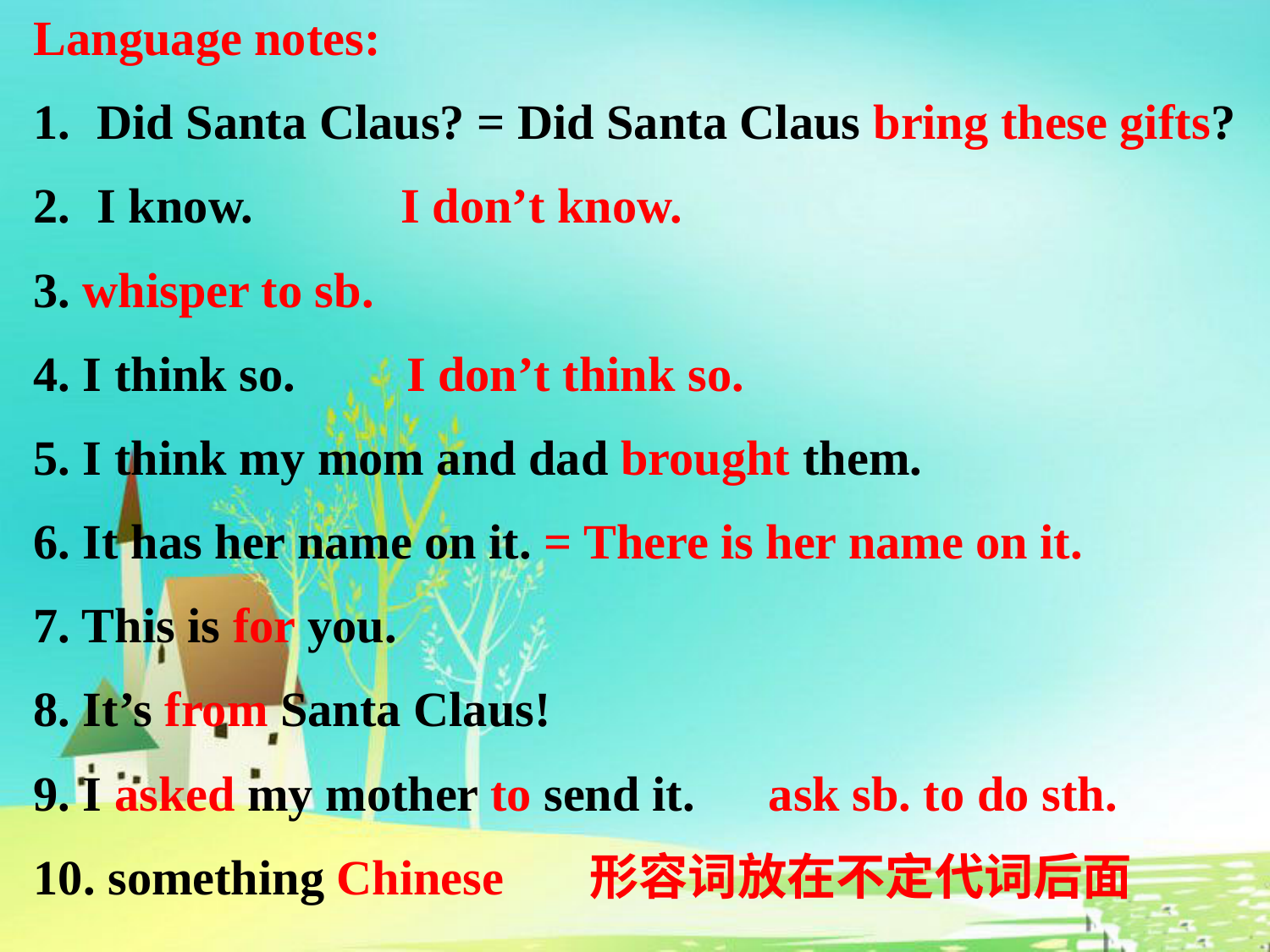

Language notes:
Did Santa Claus? = Did Santa Claus bring these gifts?
I know.            I don’t know.
3. whisper to sb.
4. I think so.         I don’t think so.
5. I think my mom and dad brought them.
6. It has her name on it. = There is her name on it.
7. This is for you.
8. It’s from Santa Claus!
9. I asked my mother to send it.      ask sb. to do sth.
10. something Chinese      形容词放在不定代词后面